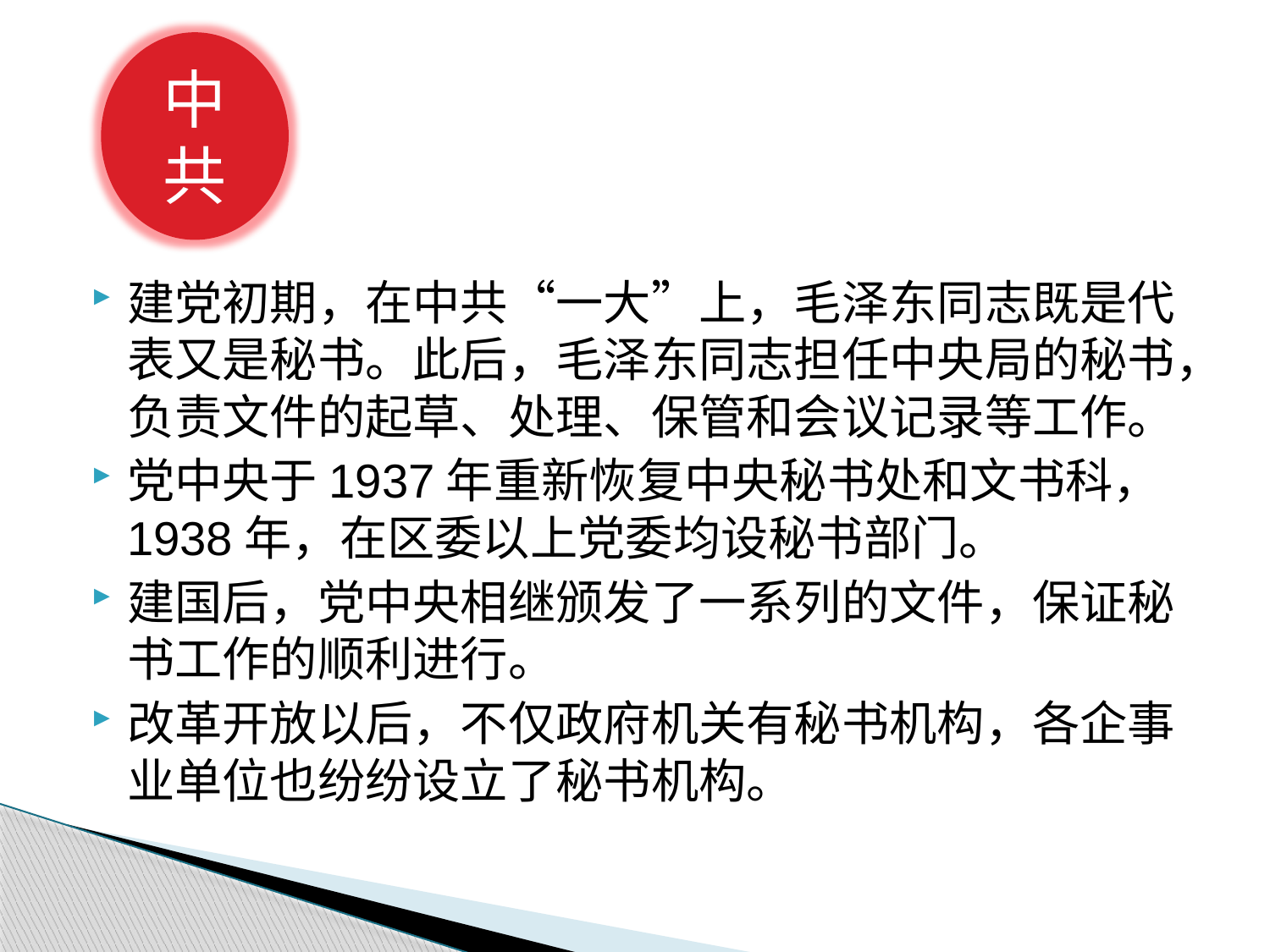

中共
建党初期，在中共“一大”上，毛泽东同志既是代表又是秘书。此后，毛泽东同志担任中央局的秘书，负责文件的起草、处理、保管和会议记录等工作。
党中央于1937年重新恢复中央秘书处和文书科，1938年，在区委以上党委均设秘书部门。
建国后，党中央相继颁发了一系列的文件，保证秘书工作的顺利进行。
改革开放以后，不仅政府机关有秘书机构，各企事业单位也纷纷设立了秘书机构。